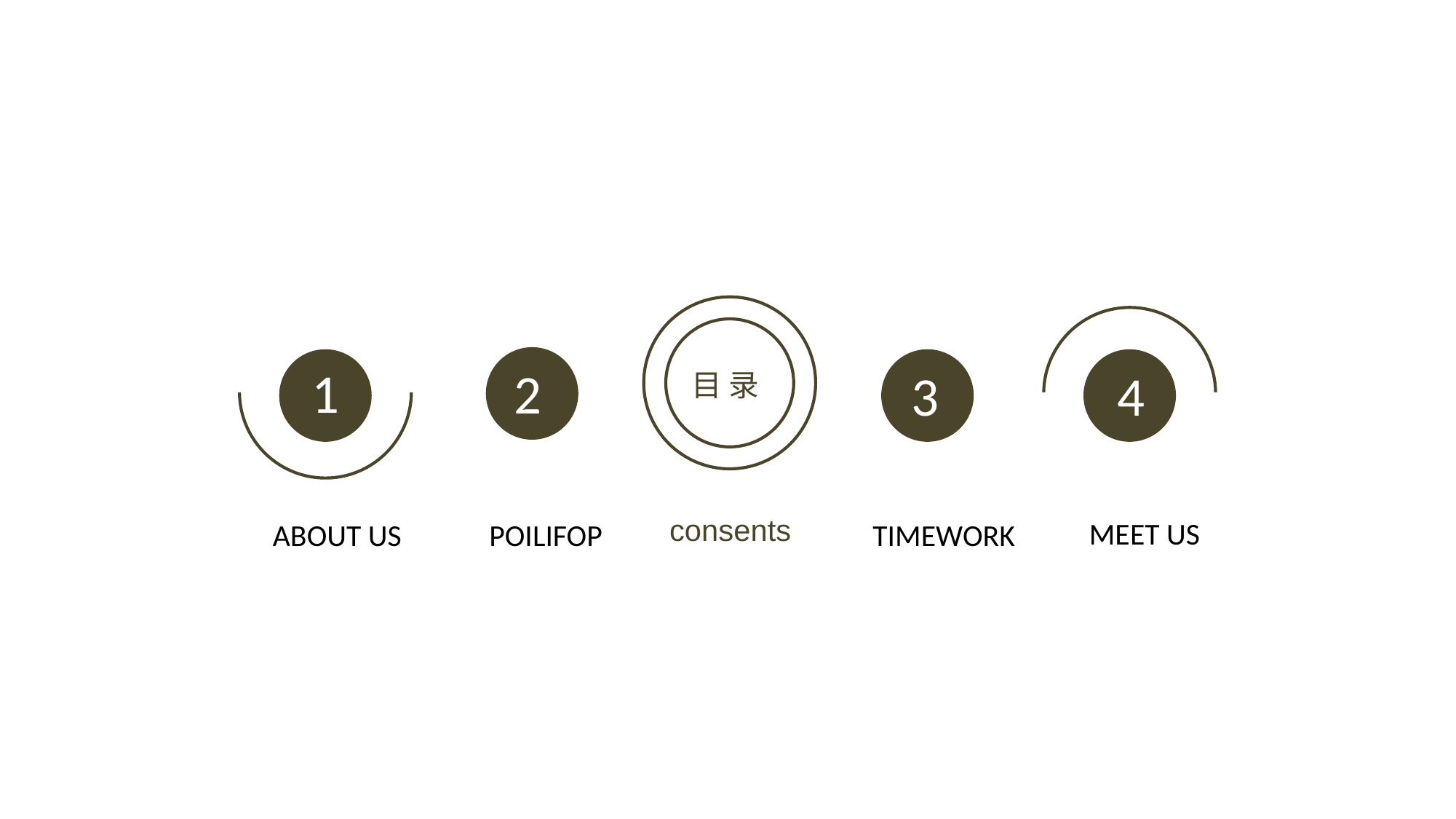

1
2
4
3
目 录

consents
MEET US
ABOUT US
POILIFOP
TIMEWORK